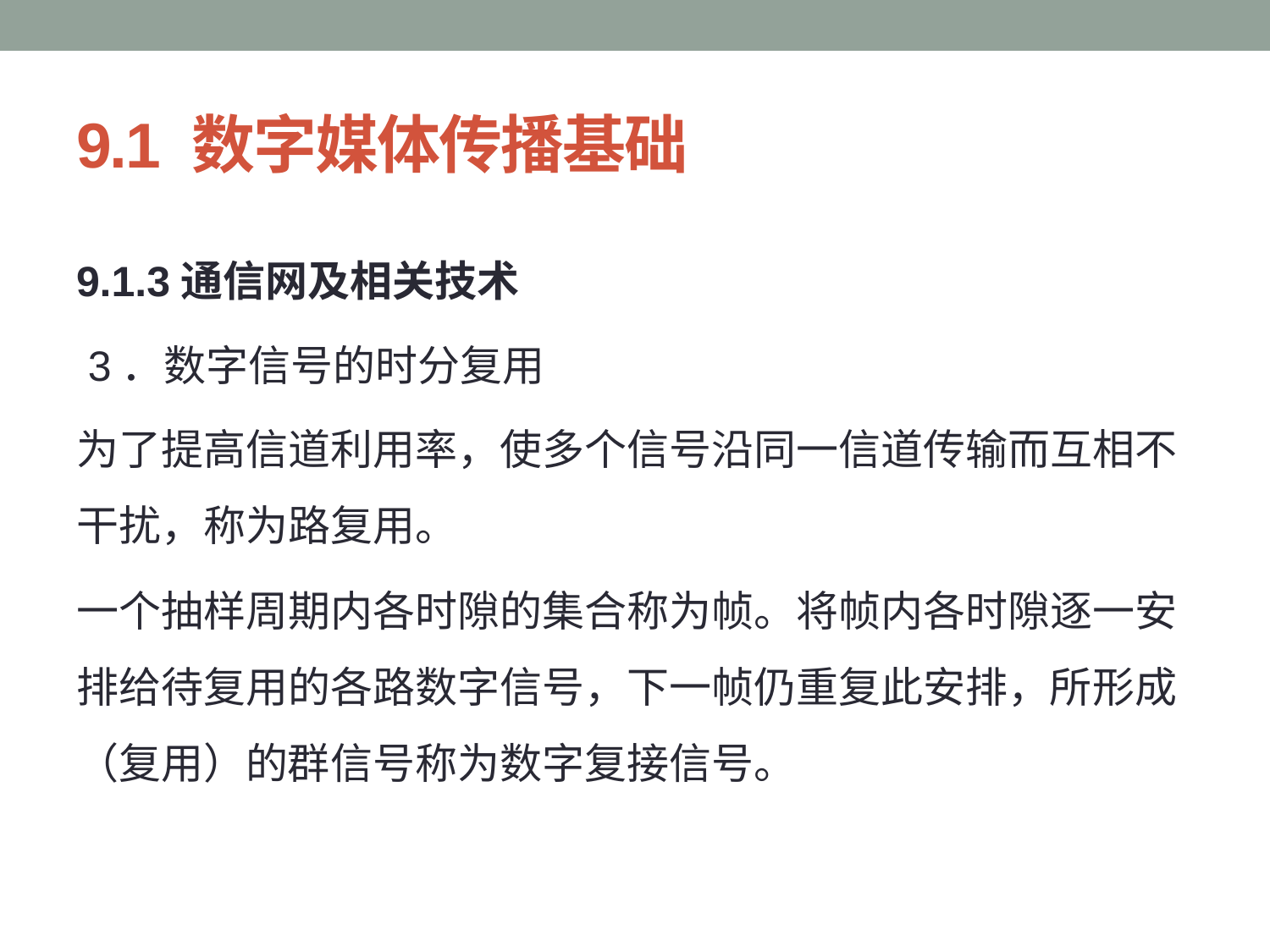

# 9.1 数字媒体传播基础
9.1.3通信网及相关技术
 3．数字信号的时分复用
为了提高信道利用率，使多个信号沿同一信道传输而互相不干扰，称为路复用。
一个抽样周期内各时隙的集合称为帧。将帧内各时隙逐一安排给待复用的各路数字信号，下一帧仍重复此安排，所形成（复用）的群信号称为数字复接信号。